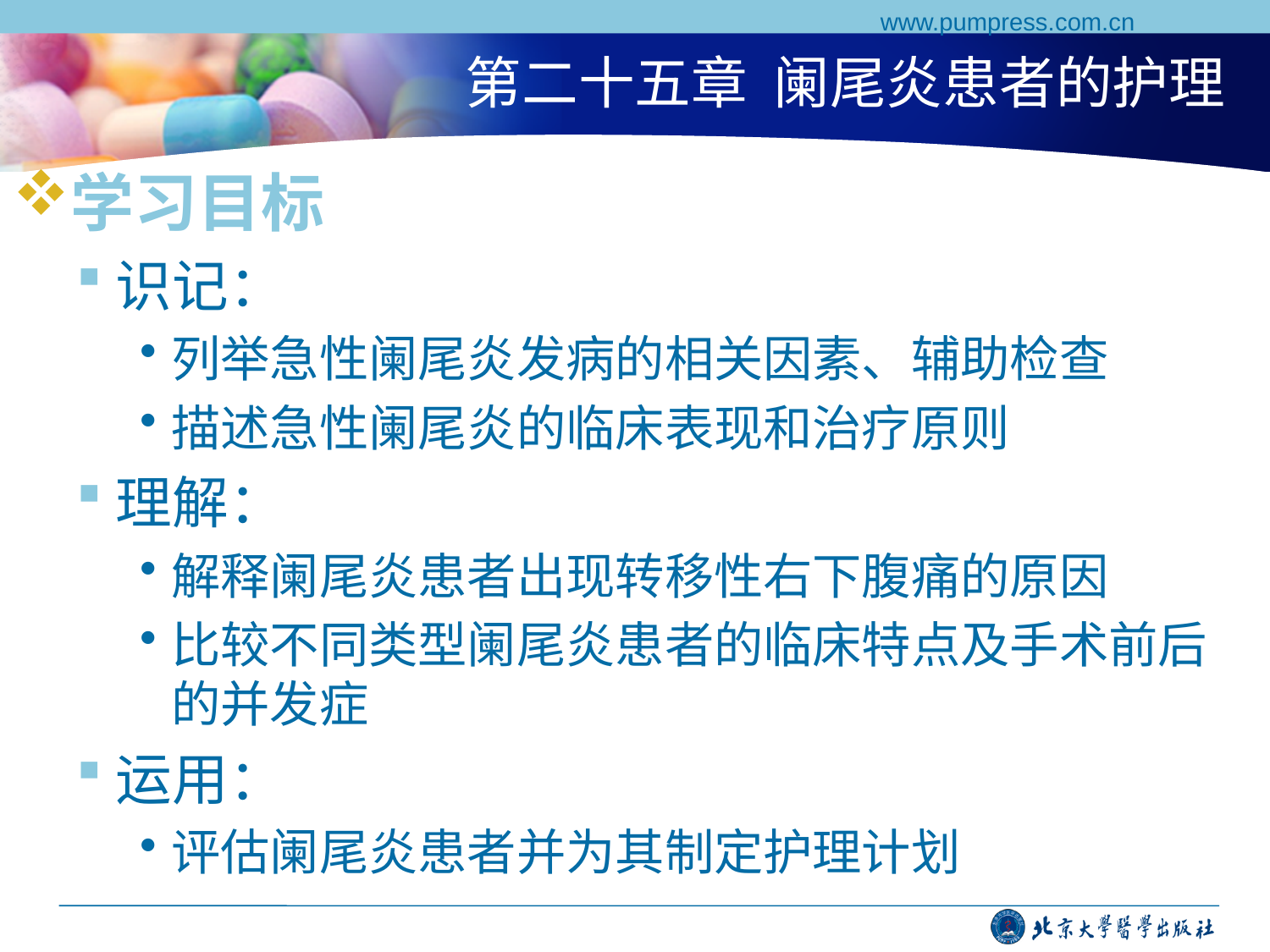

www.pumpress.com.cn
# 第二十五章  阑尾炎患者的护理
学习目标
识记：
列举急性阑尾炎发病的相关因素、辅助检查
描述急性阑尾炎的临床表现和治疗原则
理解：
解释阑尾炎患者出现转移性右下腹痛的原因
比较不同类型阑尾炎患者的临床特点及手术前后的并发症
运用：
评估阑尾炎患者并为其制定护理计划